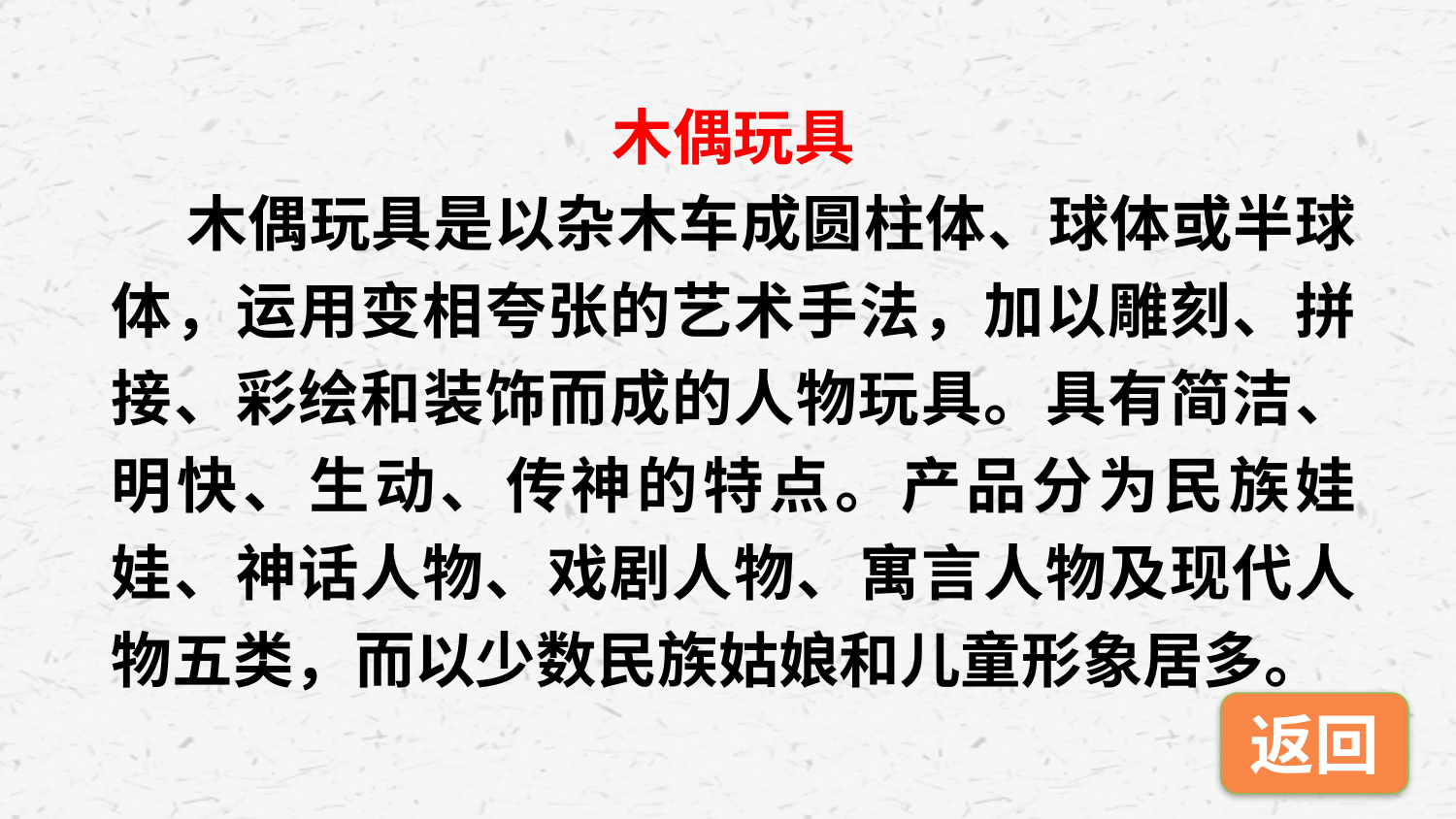

木偶玩具
    木偶玩具是以杂木车成圆柱体、球体或半球体，运用变相夸张的艺术手法，加以雕刻、拼接、彩绘和装饰而成的人物玩具。具有简洁、明快、生动、传神的特点。产品分为民族娃娃、神话人物、戏剧人物、寓言人物及现代人物五类，而以少数民族姑娘和儿童形象居多。
返回